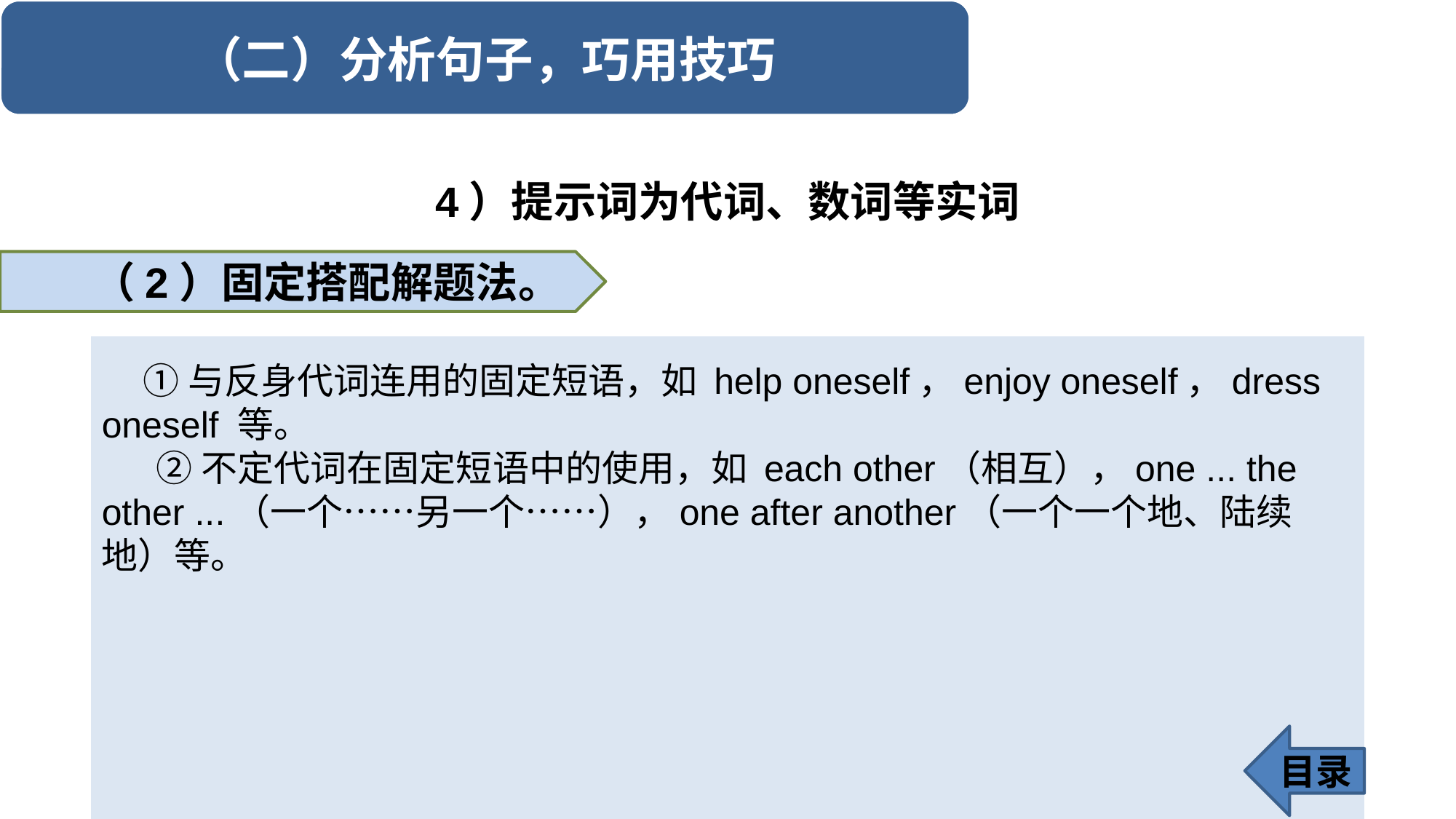

（二）分析句子，巧用技巧
4）提示词为代词、数词等实词
（2）固定搭配解题法。

     ①与反身代词连用的固定短语，如 help oneself，enjoy oneself，dress oneself 等。
②不定代词在固定短语中的使用，如 each other（相互），one ... the other ...（一个……另一个……），one after another（一个一个地、陆续地）等。
目录
44